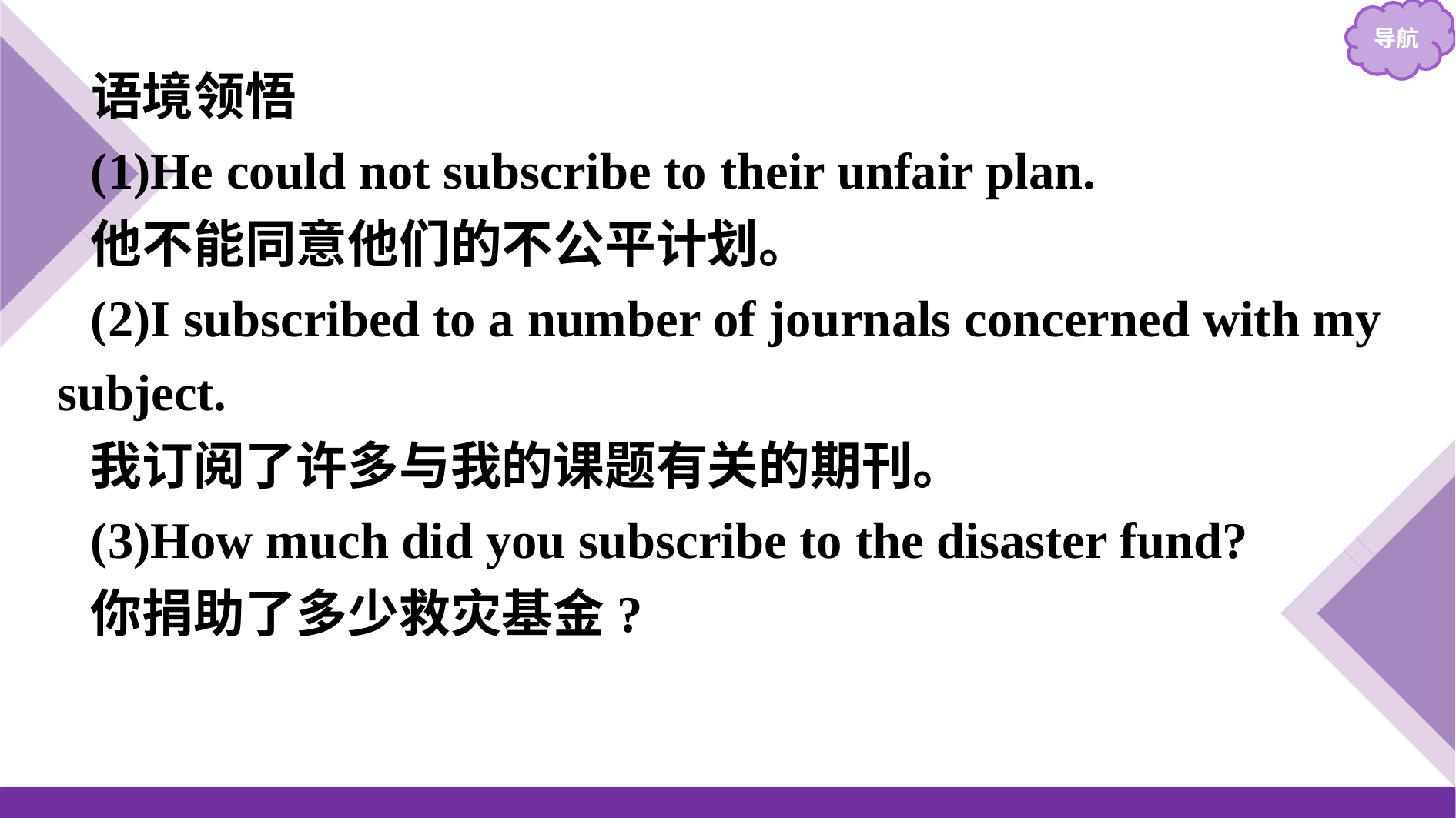

语境领悟
(1)He could not subscribe to their unfair plan.
他不能同意他们的不公平计划。
(2)I subscribed to a number of journals concerned with my subject.
我订阅了许多与我的课题有关的期刊。
(3)How much did you subscribe to the disaster fund?
你捐助了多少救灾基金?